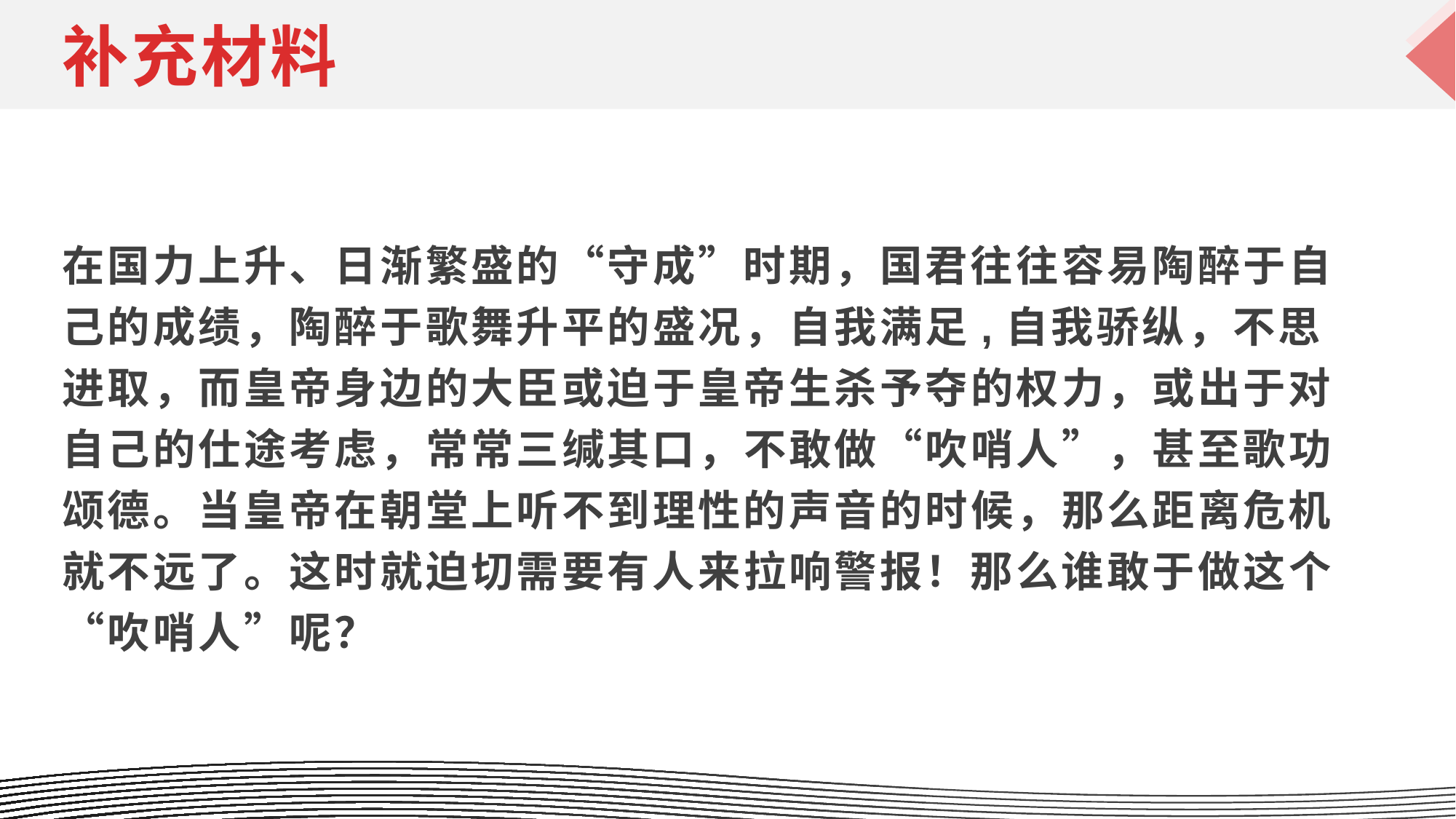

补充材料
在国力上升、日渐繁盛的“守成”时期，国君往往容易陶醉于自己的成绩，陶醉于歌舞升平的盛况，自我满足,自我骄纵，不思进取，而皇帝身边的大臣或迫于皇帝生杀予夺的权力，或出于对自己的仕途考虑，常常三缄其口，不敢做“吹哨人”，甚至歌功颂德。当皇帝在朝堂上听不到理性的声音的时候，那么距离危机就不远了。这时就迫切需要有人来拉响警报！那么谁敢于做这个“吹哨人”呢？